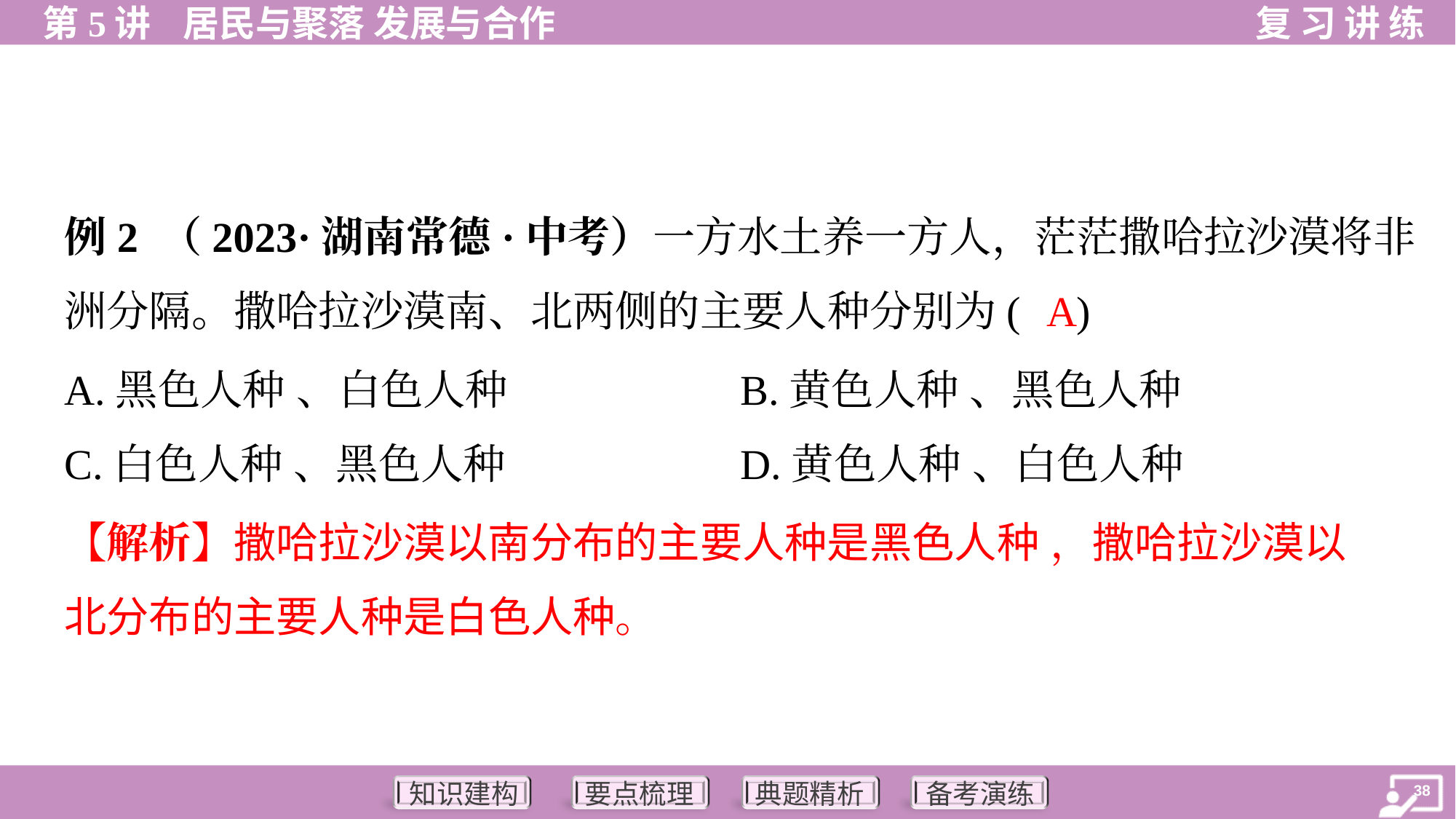

例2 （2023·湖南常德·中考）一方水土养一方人，茫茫撒哈拉沙漠将非
洲分隔。撒哈拉沙漠南、北两侧的主要人种分别为(     )
A
A.黑色人种 、白色人种	B.黄色人种 、黑色人种
C.白色人种 、黑色人种	D.黄色人种 、白色人种
【解析】撒哈拉沙漠以南分布的主要人种是黑色人种 ，撒哈拉沙漠以
北分布的主要人种是白色人种。